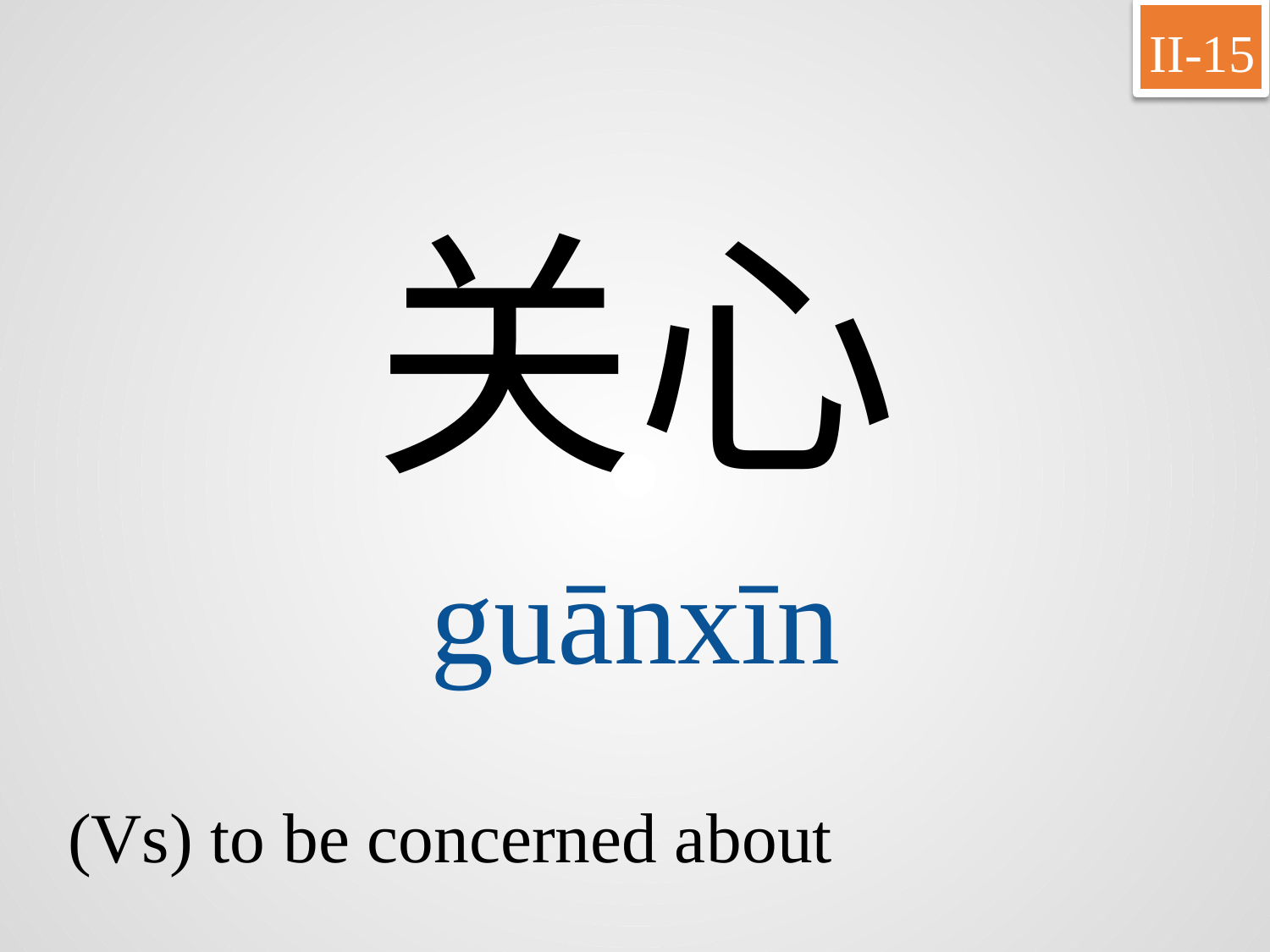

II-15

关心
guānxīn
(Vs) to be concerned about